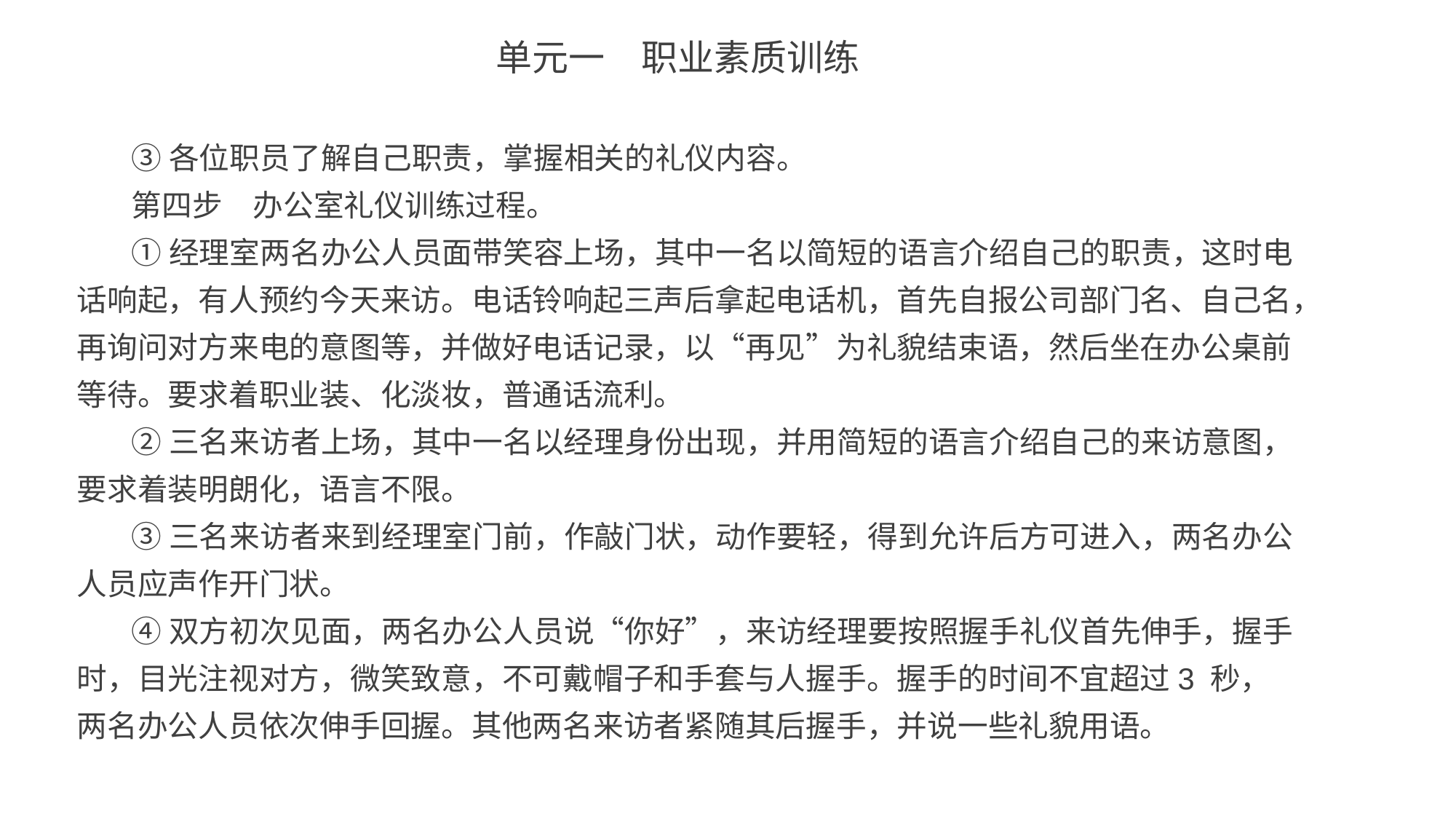

单元一　职业素质训练
③各位职员了解自己职责，掌握相关的礼仪内容。
第四步　办公室礼仪训练过程。
①经理室两名办公人员面带笑容上场，其中一名以简短的语言介绍自己的职责，这时电话响起，有人预约今天来访。电话铃响起三声后拿起电话机，首先自报公司部门名、自己名，再询问对方来电的意图等，并做好电话记录，以“再见”为礼貌结束语，然后坐在办公桌前等待。要求着职业装、化淡妆，普通话流利。
②三名来访者上场，其中一名以经理身份出现，并用简短的语言介绍自己的来访意图，要求着装明朗化，语言不限。
③三名来访者来到经理室门前，作敲门状，动作要轻，得到允许后方可进入，两名办公人员应声作开门状。
④双方初次见面，两名办公人员说“你好”，来访经理要按照握手礼仪首先伸手，握手时，目光注视对方，微笑致意，不可戴帽子和手套与人握手。握手的时间不宜超过3 秒，两名办公人员依次伸手回握。其他两名来访者紧随其后握手，并说一些礼貌用语。